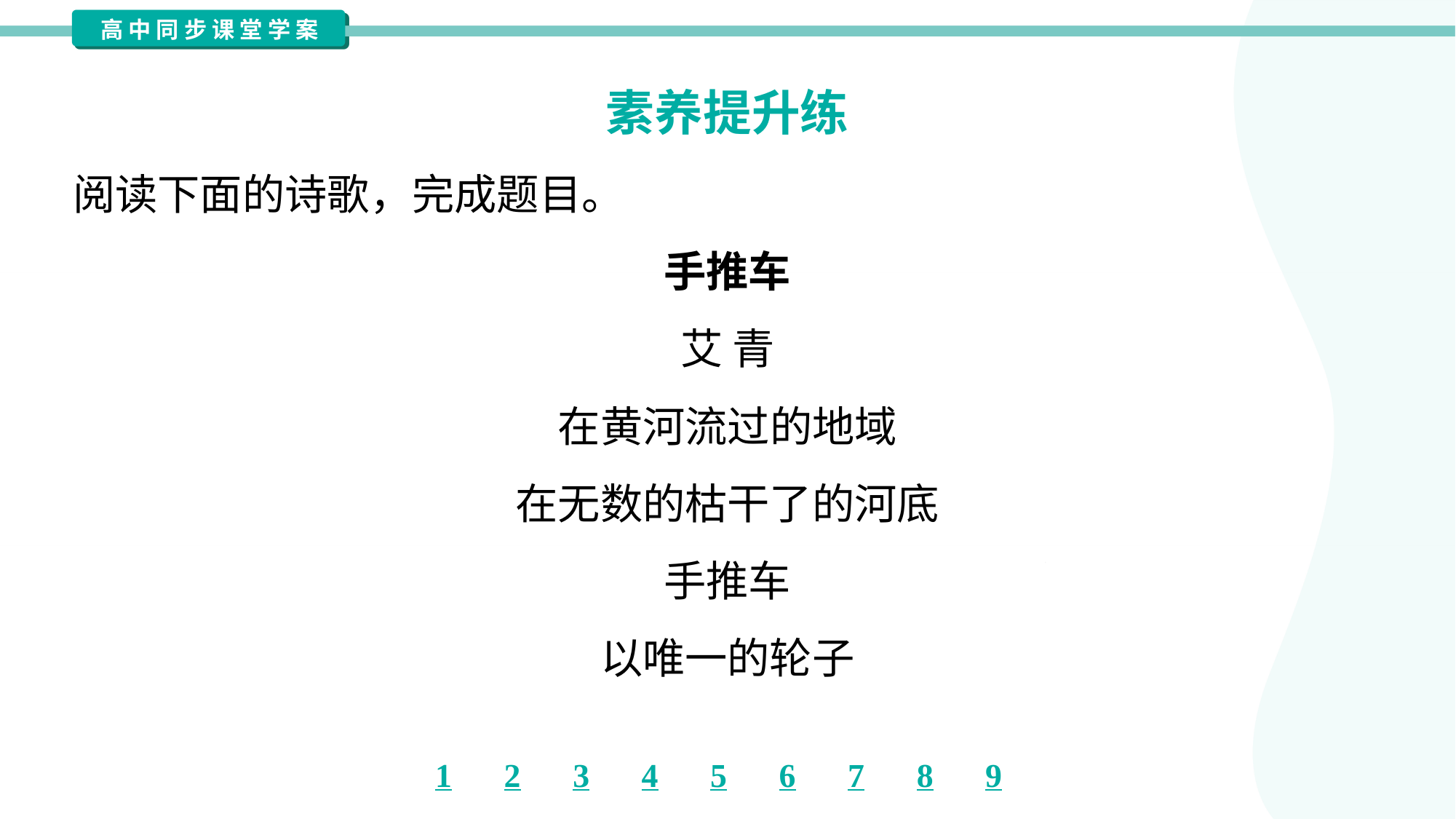

素养提升练
阅读下面的诗歌，完成题目。
手推车
艾 青
在黄河流过的地域
在无数的枯干了的河底
手推车
以唯一的轮子